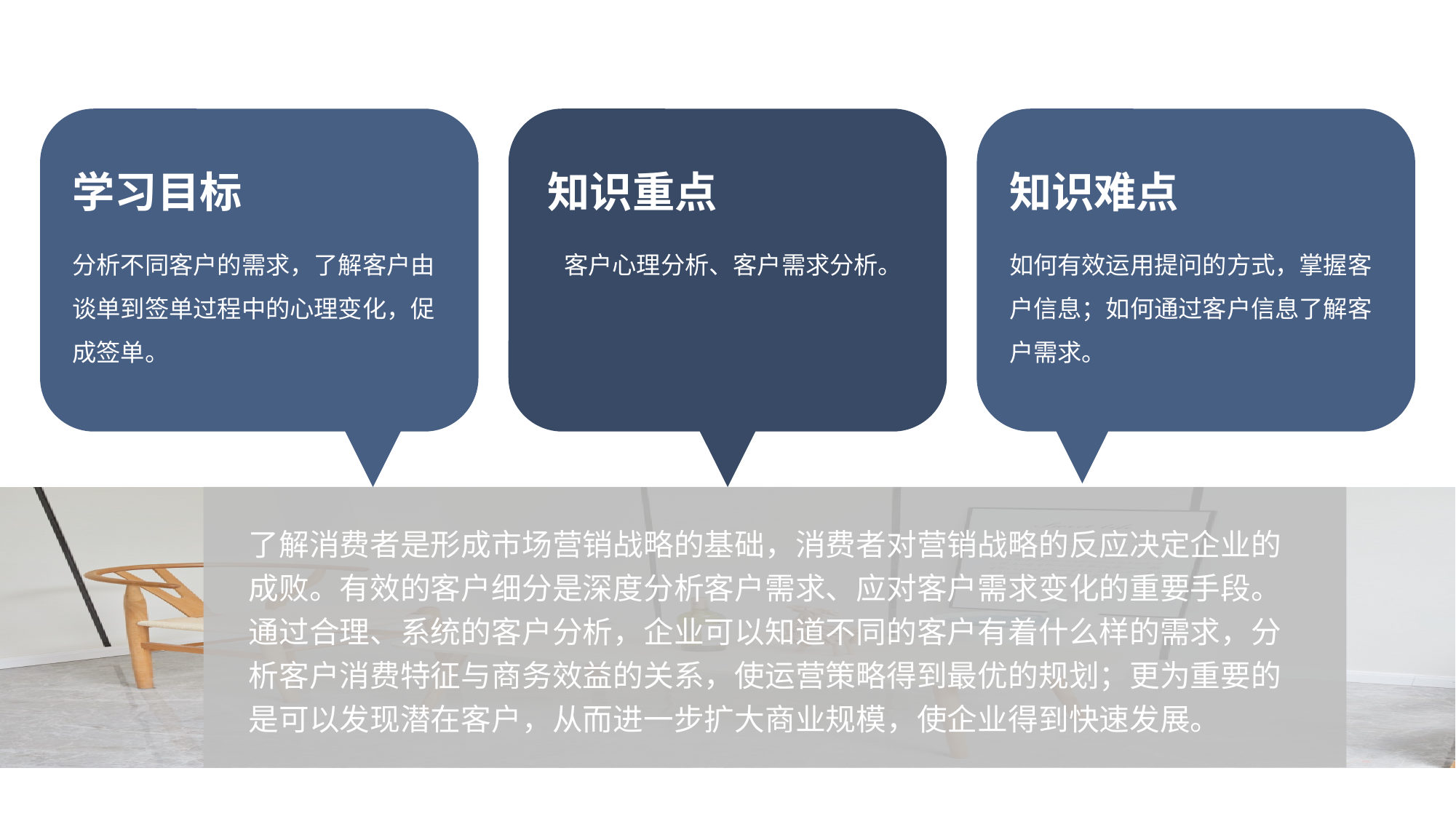

学习目标
知识重点
知识难点
分析不同客户的需求，了解客户由谈单到签单过程中的心理变化，促成签单。
客户心理分析、客户需求分析。
如何有效运用提问的方式，掌握客户信息；如何通过客户信息了解客户需求。

了解消费者是形成市场营销战略的基础，消费者对营销战略的反应决定企业的成败。有效的客户细分是深度分析客户需求、应对客户需求变化的重要手段。通过合理、系统的客户分析，企业可以知道不同的客户有着什么样的需求，分析客户消费特征与商务效益的关系，使运营策略得到最优的规划；更为重要的是可以发现潜在客户，从而进一步扩大商业规模，使企业得到快速发展。